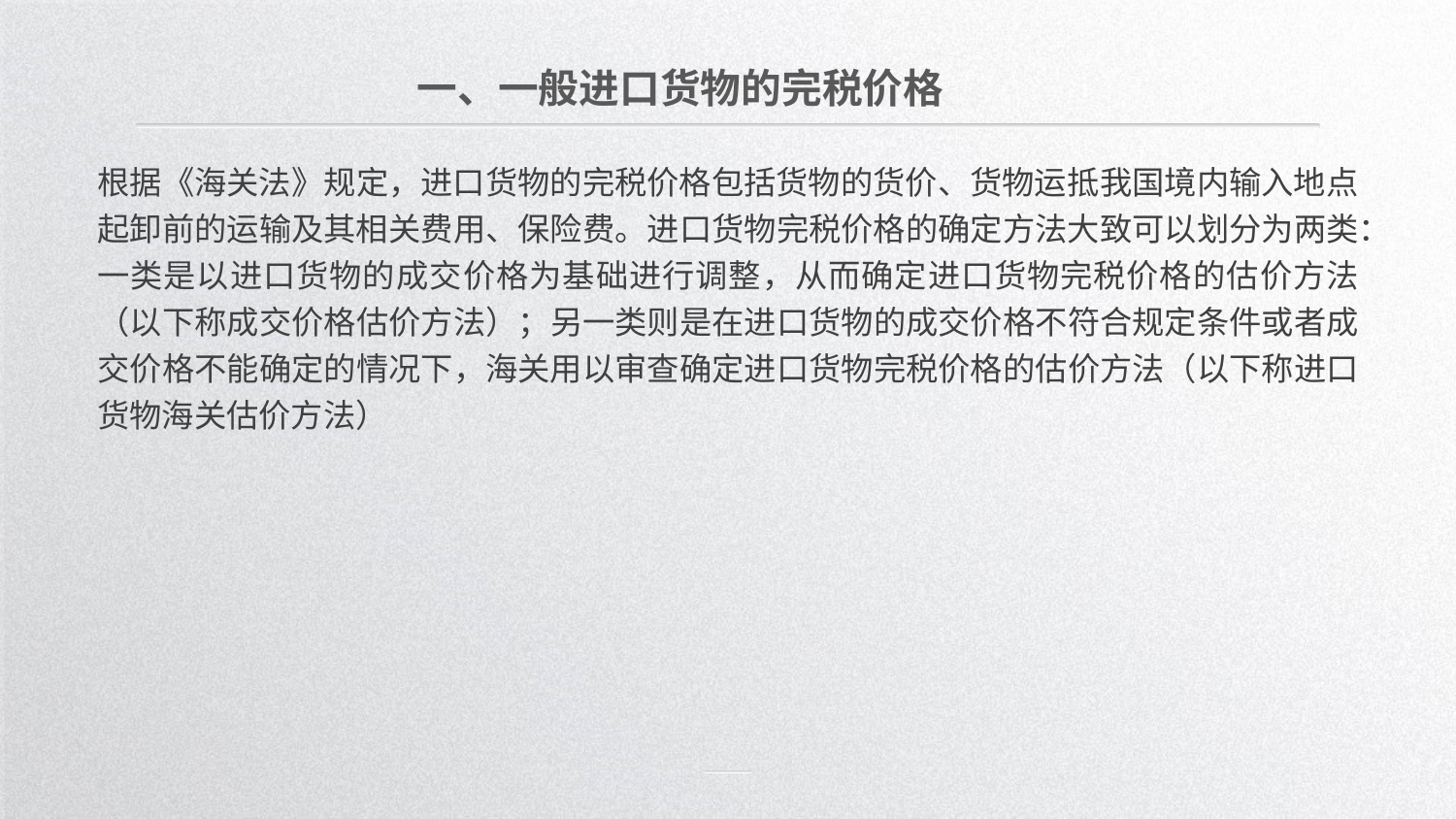

一、一般进口货物的完税价格
根据《海关法》规定，进口货物的完税价格包括货物的货价、货物运抵我国境内输入地点起卸前的运输及其相关费用、保险费。进口货物完税价格的确定方法大致可以划分为两类：一类是以进口货物的成交价格为基础进行调整，从而确定进口货物完税价格的估价方法（以下称成交价格估价方法）；另一类则是在进口货物的成交价格不符合规定条件或者成交价格不能确定的情况下，海关用以审查确定进口货物完税价格的估价方法（以下称进口货物海关估价方法）